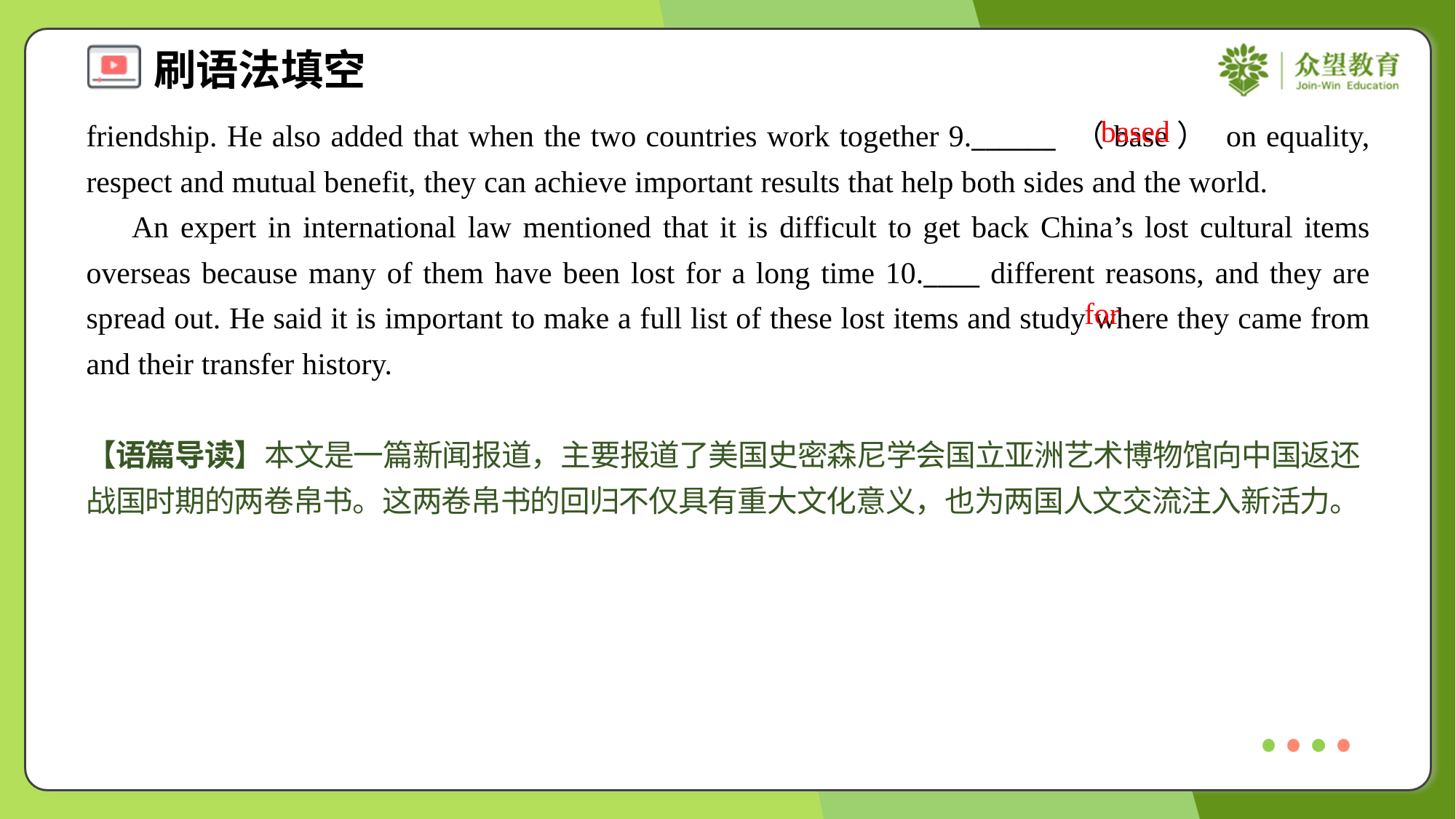

based
friendship. He also added that when the two countries work together 9.______ （base） on equality, respect and mutual benefit, they can achieve important results that help both sides and the world.
    An expert in international law mentioned that it is difficult to get back China’s lost cultural items overseas because many of them have been lost for a long time 10.____ different reasons, and they are spread out. He said it is important to make a full list of these lost items and study where they came from and their transfer history.
for
【语篇导读】本文是一篇新闻报道，主要报道了美国史密森尼学会国立亚洲艺术博物馆向中国返还战国时期的两卷帛书。这两卷帛书的回归不仅具有重大文化意义，也为两国人文交流注入新活力。